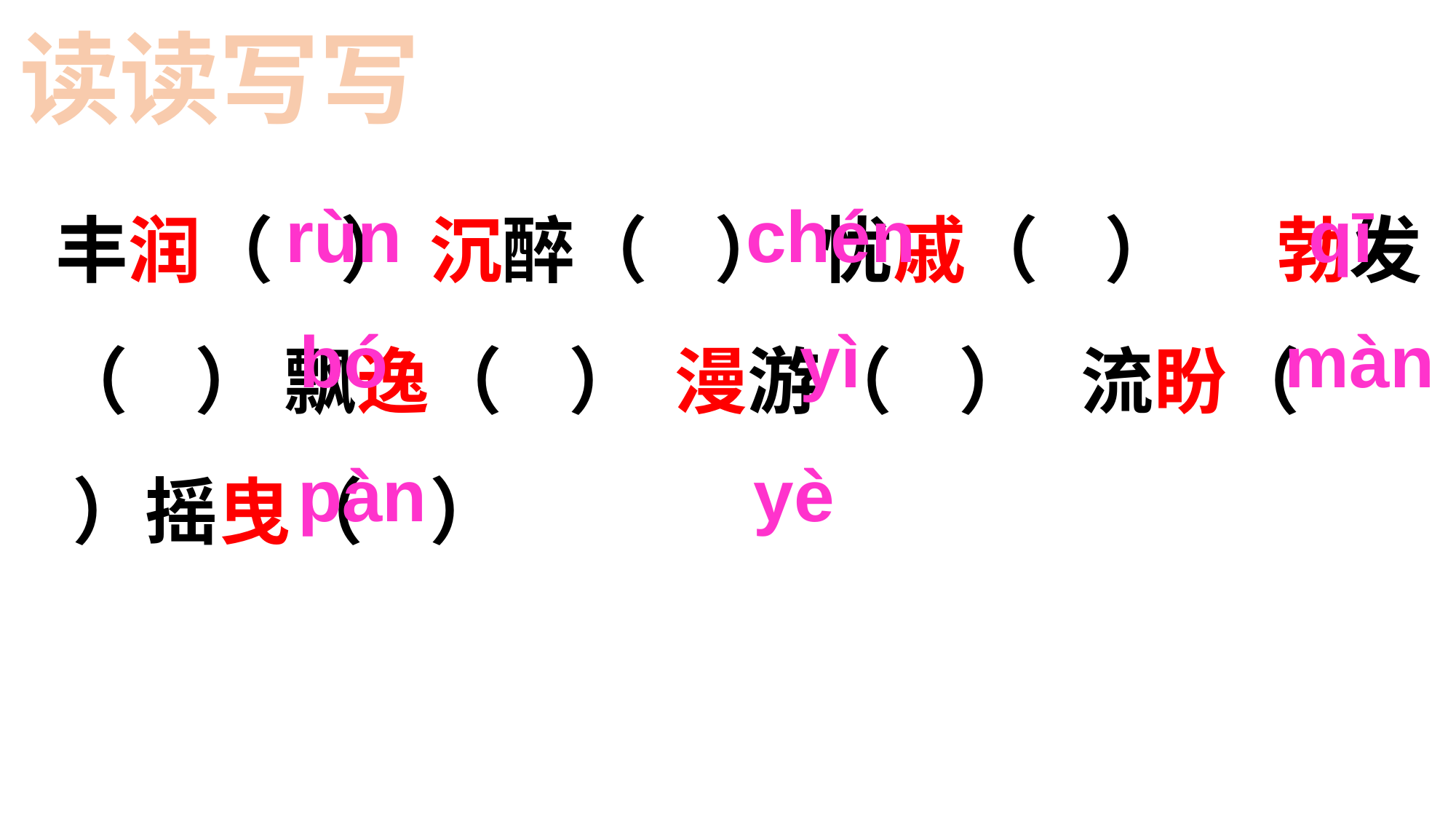

读读写写
丰润（    ） 沉醉（    ）  忧戚（    ）      勃发（    ） 飘逸（    ）  漫游（    ）   流盼（    ）摇曳（    ）
qī
rùn
chén
màn
bó
yì
pàn
yè